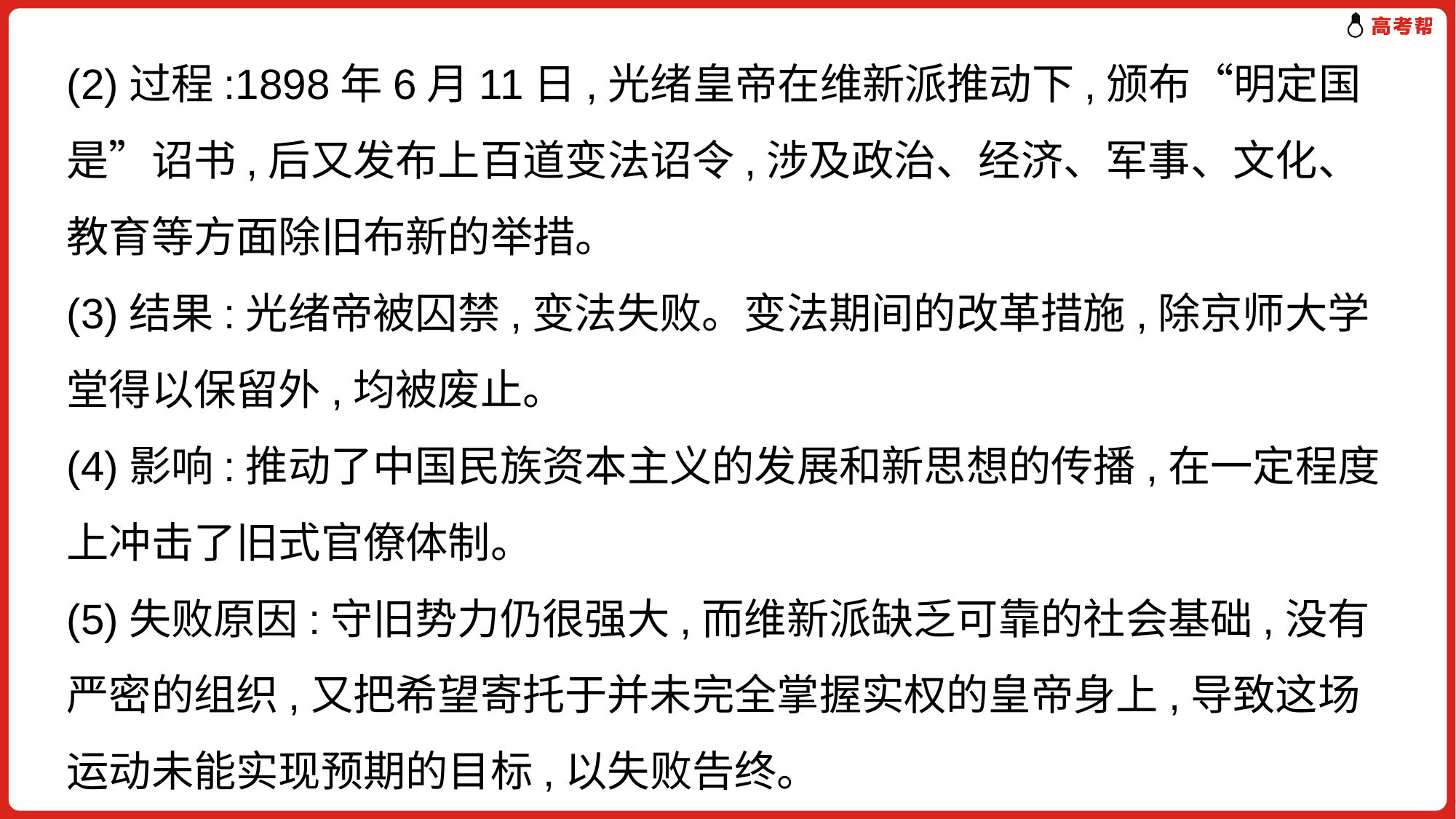

(2)过程:1898年6月11日,光绪皇帝在维新派推动下,颁布“明定国是”诏书,后又发布上百道变法诏令,涉及政治、经济、军事、文化、教育等方面除旧布新的举措。
(3)结果:光绪帝被囚禁,变法失败。变法期间的改革措施,除京师大学堂得以保留外,均被废止。
(4)影响:推动了中国民族资本主义的发展和新思想的传播,在一定程度上冲击了旧式官僚体制。
(5)失败原因:守旧势力仍很强大,而维新派缺乏可靠的社会基础,没有严密的组织,又把希望寄托于并未完全掌握实权的皇帝身上,导致这场运动未能实现预期的目标,以失败告终。